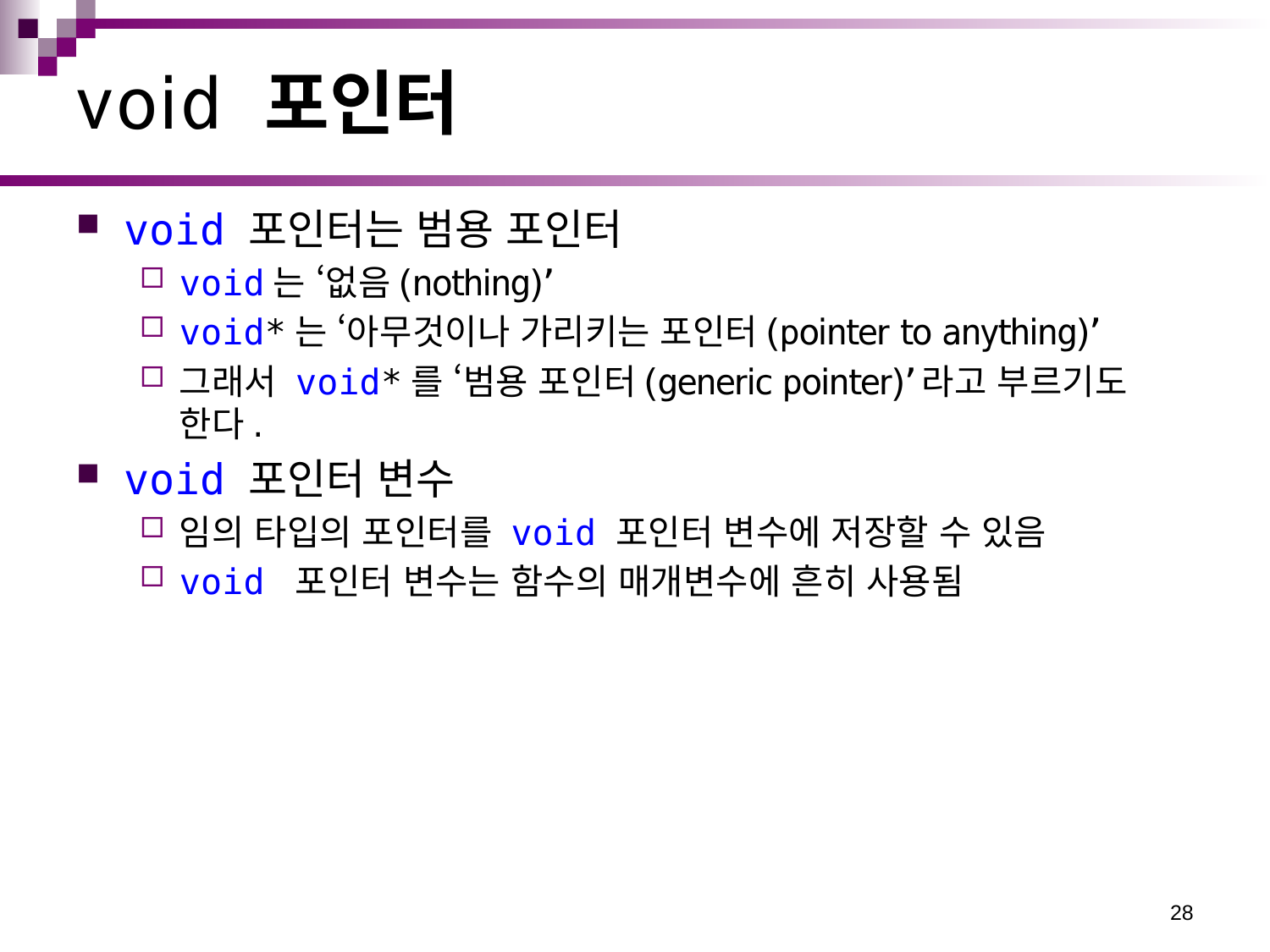

# void 포인터
void 포인터는 범용 포인터
void는 ‘없음(nothing)’
void*는 ‘아무것이나 가리키는 포인터(pointer to anything)’
그래서 void*를 ‘범용 포인터(generic pointer)’라고 부르기도 한다.
void 포인터 변수
임의 타입의 포인터를 void 포인터 변수에 저장할 수 있음
void  포인터 변수는 함수의 매개변수에 흔히 사용됨

28